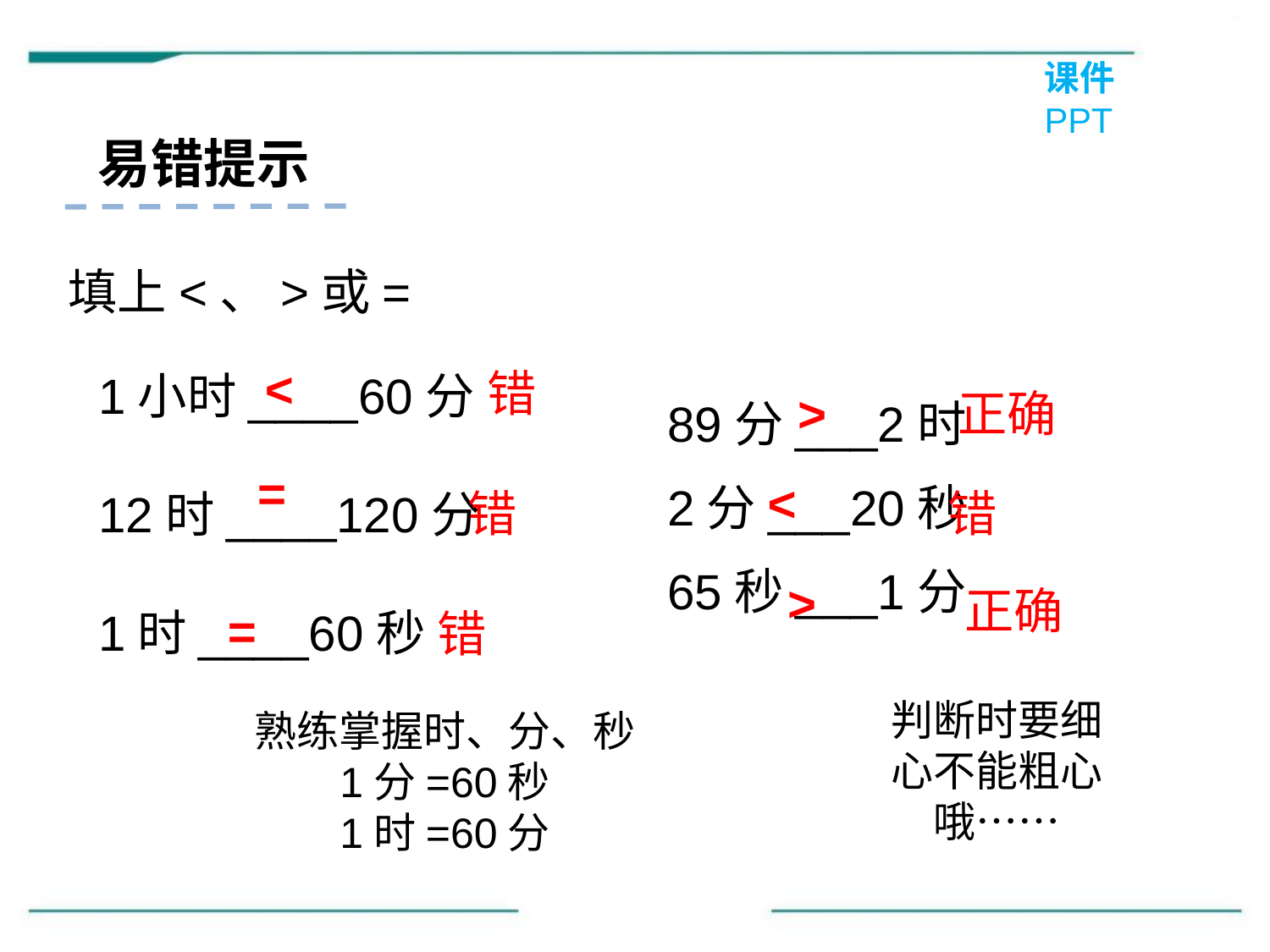

课件PPT
易错提示

填上<、>或=
<
错
1小时____60分

12时____120分

1时____60秒
>
正确
89分___2时
2分___20秒
65秒___1分
=
<
错
错
>
正确
=
错
判断时要细心不能粗心哦……
熟练掌握时、分、秒
1分=60秒
1时=60分